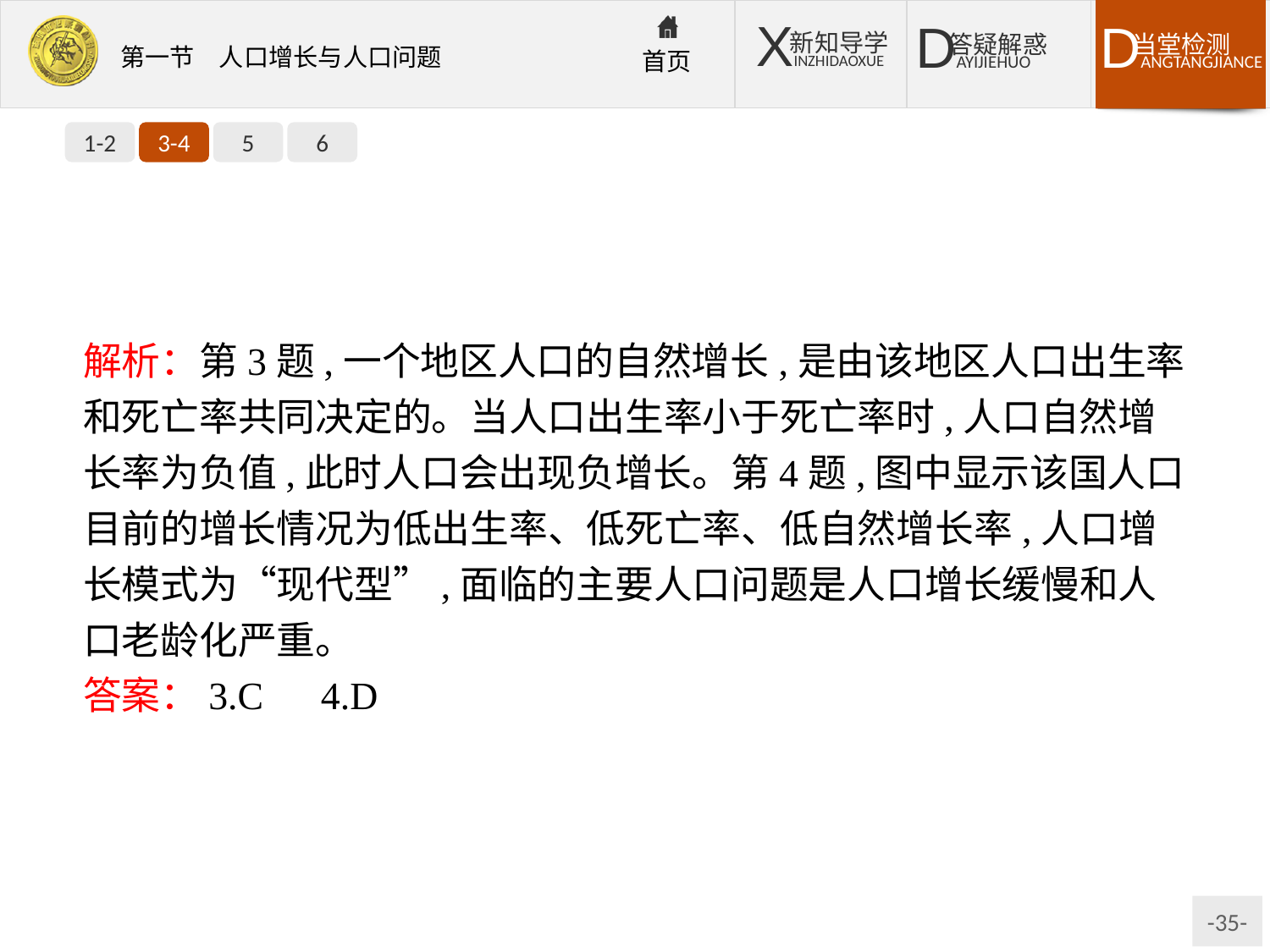

1-2
3-4
5
6
解析：第3题,一个地区人口的自然增长,是由该地区人口出生率和死亡率共同决定的。当人口出生率小于死亡率时,人口自然增长率为负值,此时人口会出现负增长。第4题,图中显示该国人口目前的增长情况为低出生率、低死亡率、低自然增长率,人口增长模式为“现代型”,面临的主要人口问题是人口增长缓慢和人口老龄化严重。
答案：3.C　4.D